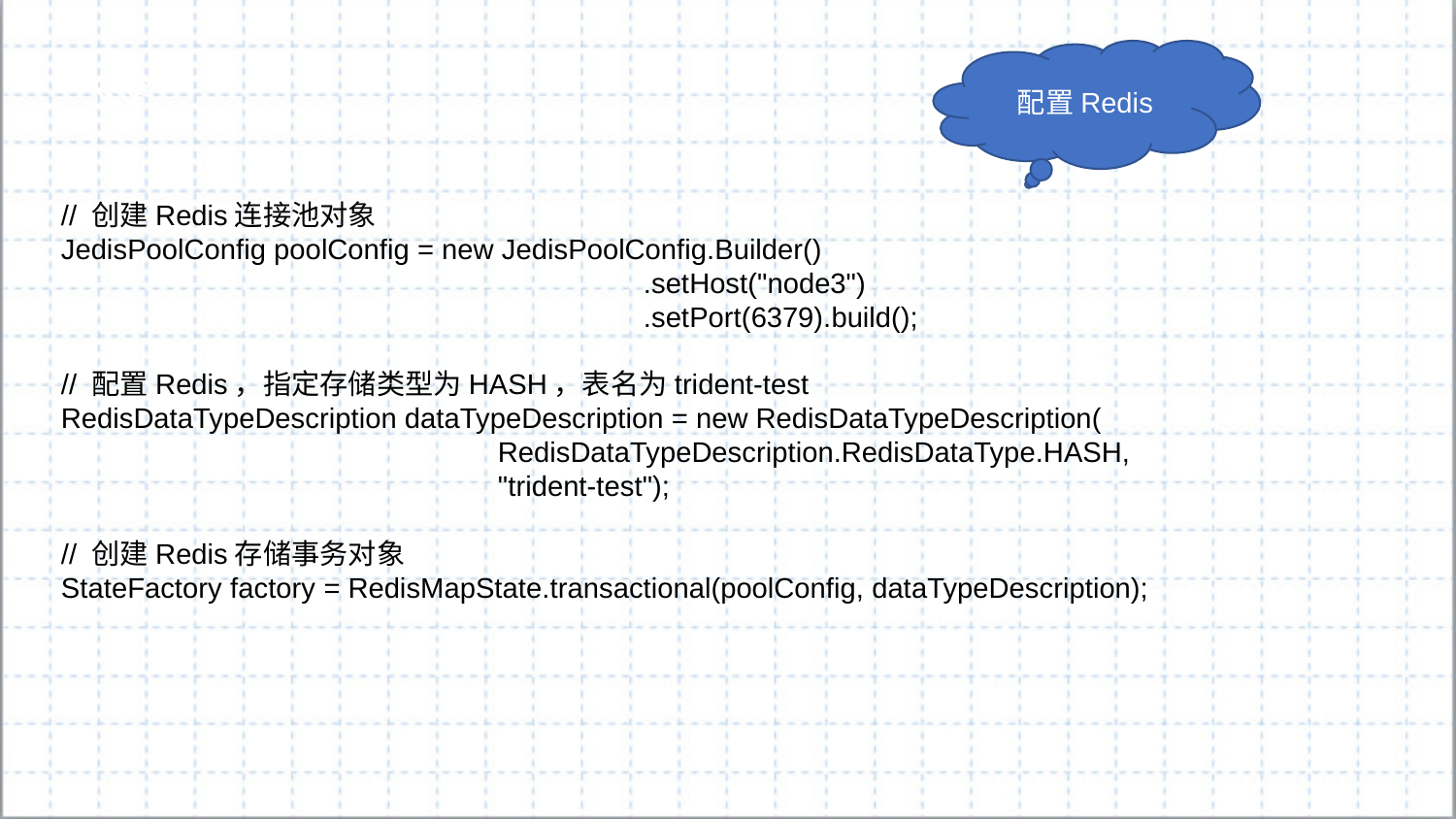

配置Redis
// 创建Redis连接池对象
JedisPoolConfig poolConfig = new JedisPoolConfig.Builder()
				.setHost("node3")
				.setPort(6379).build();

// 配置Redis，指定存储类型为HASH，表名为trident-test
RedisDataTypeDescription dataTypeDescription = new RedisDataTypeDescription(
			RedisDataTypeDescription.RedisDataType.HASH,
			"trident-test");

// 创建Redis存储事务对象
StateFactory factory = RedisMapState.transactional(poolConfig, dataTypeDescription);